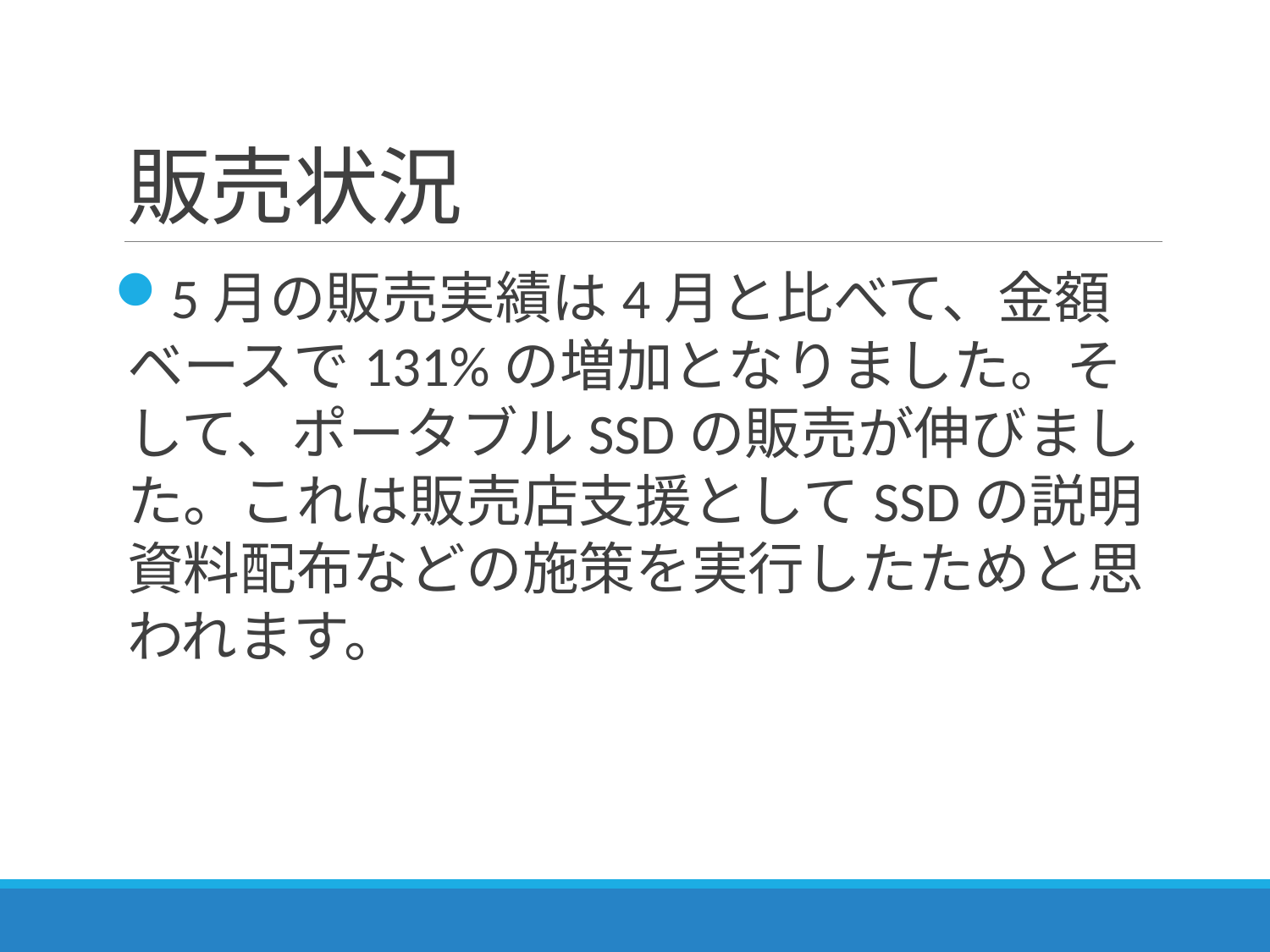

# 販売状況
5月の販売実績は4月と比べて、金額ベースで131%の増加となりました。そして、ポータブルSSDの販売が伸びました。これは販売店支援としてSSDの説明資料配布などの施策を実行したためと思われます。